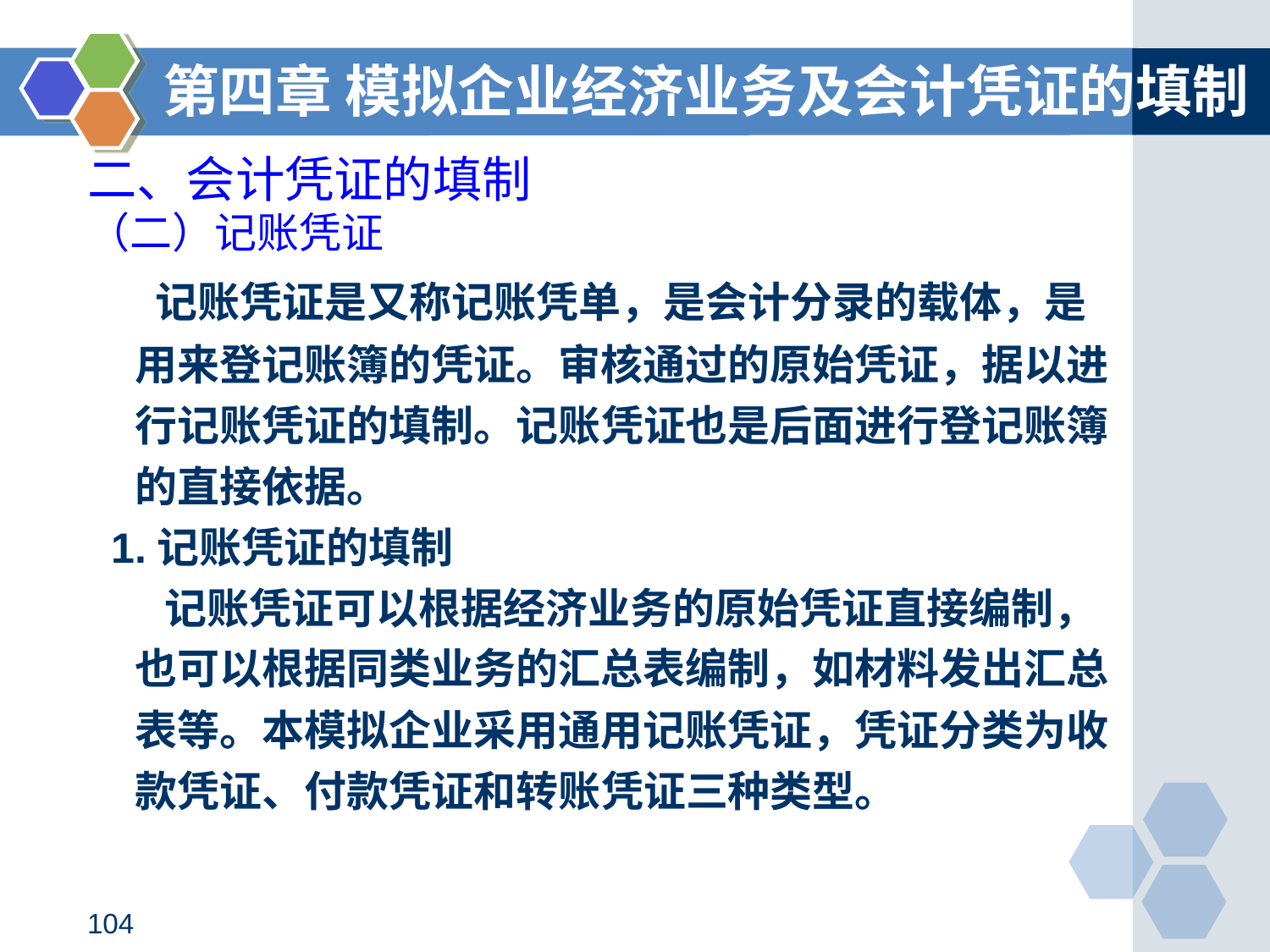

第四章 模拟企业经济业务及会计凭证的填制
二、会计凭证的填制
（二）记账凭证
     记账凭证是又称记账凭单，是会计分录的载体，是用来登记账簿的凭证。审核通过的原始凭证，据以进行记账凭证的填制。记账凭证也是后面进行登记账簿的直接依据。
  1.记账凭证的填制
       记账凭证可以根据经济业务的原始凭证直接编制，也可以根据同类业务的汇总表编制，如材料发出汇总表等。本模拟企业采用通用记账凭证，凭证分类为收款凭证、付款凭证和转账凭证三种类型。